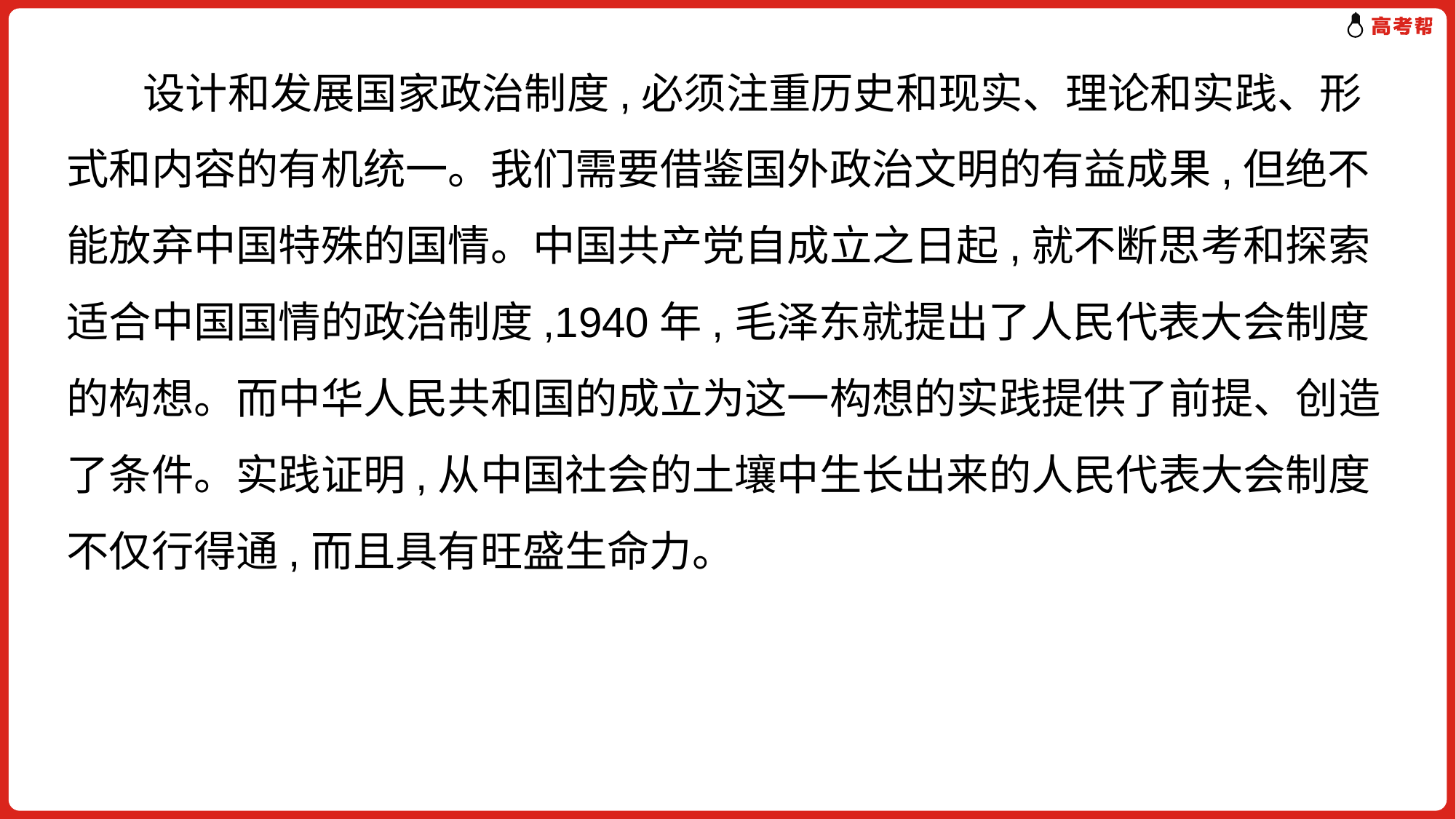

设计和发展国家政治制度,必须注重历史和现实、理论和实践、形式和内容的有机统一。我们需要借鉴国外政治文明的有益成果,但绝不能放弃中国特殊的国情。中国共产党自成立之日起,就不断思考和探索适合中国国情的政治制度,1940年,毛泽东就提出了人民代表大会制度的构想。而中华人民共和国的成立为这一构想的实践提供了前提、创造了条件。实践证明,从中国社会的土壤中生长出来的人民代表大会制度不仅行得通,而且具有旺盛生命力。